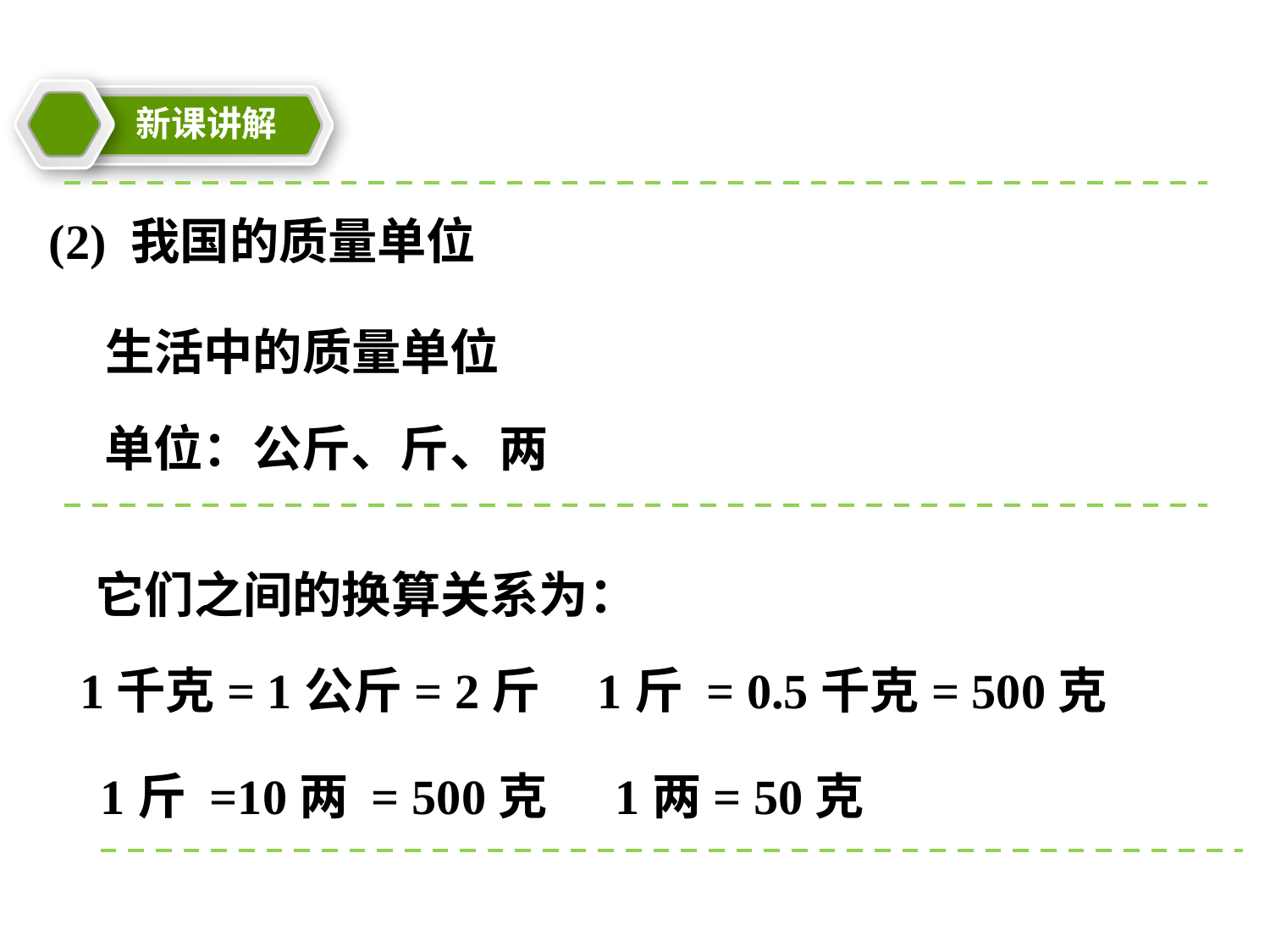

新课讲解
教学目标
(2) 我国的质量单位
生活中的质量单位
 单位：公斤、斤、两
它们之间的换算关系为：
1千克= 1公斤= 2斤    1斤 = 0.5千克= 500克
1斤 =10两 = 500克     1两= 50克